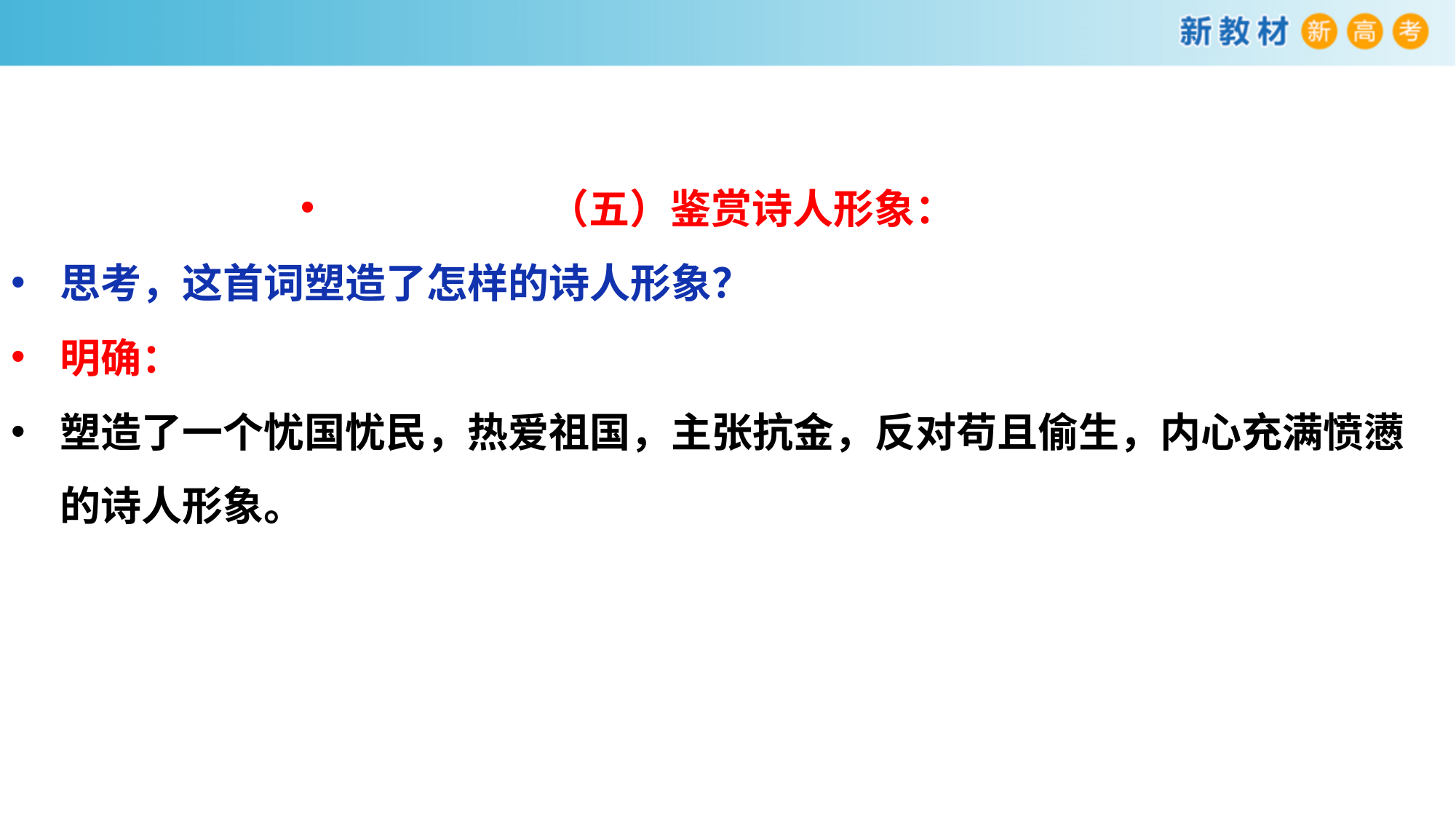

（五）鉴赏诗人形象：
思考，这首词塑造了怎样的诗人形象？
明确：
塑造了一个忧国忧民，热爱祖国，主张抗金，反对苟且偷生，内心充满愤懑的诗人形象。